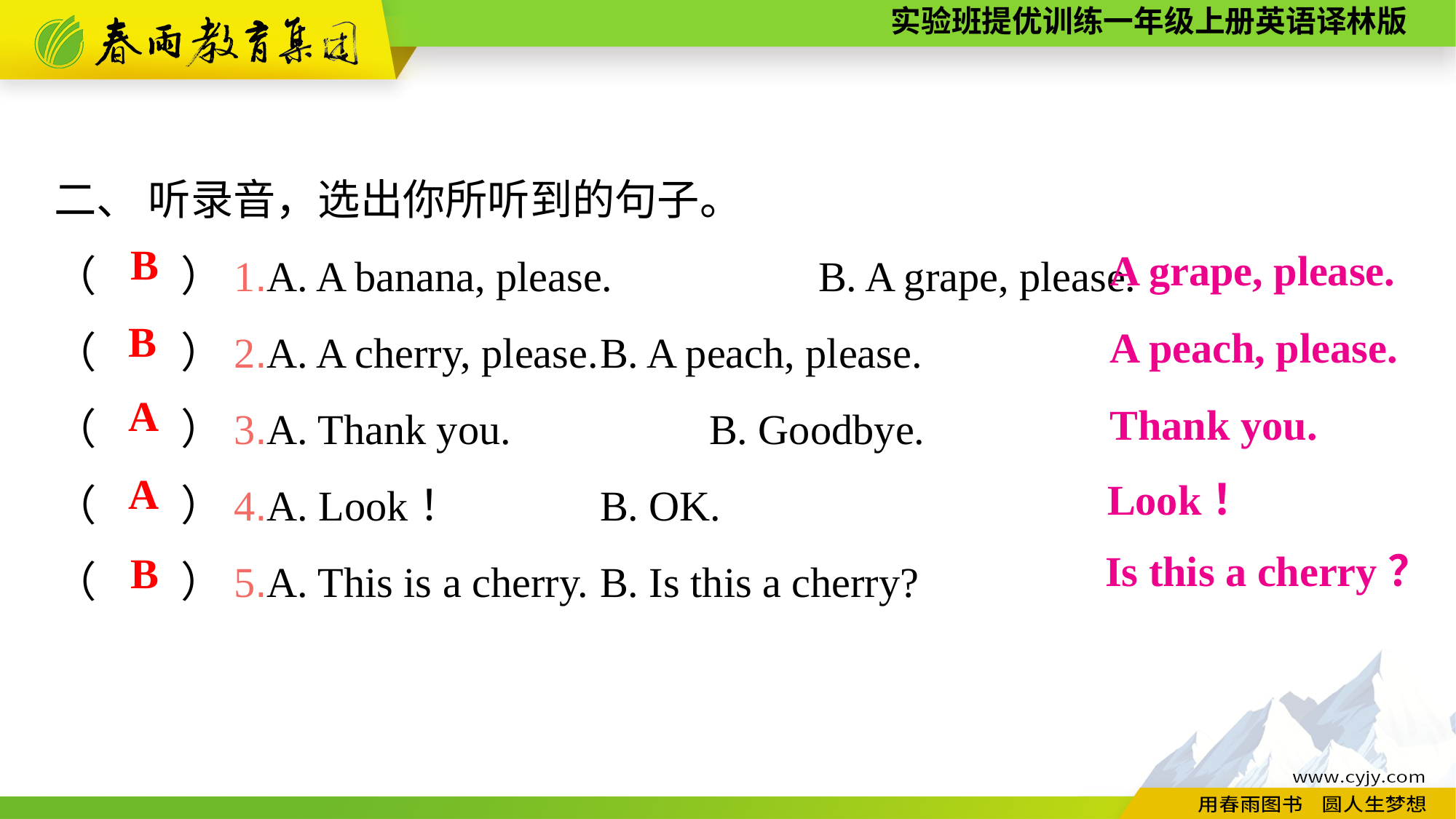

二、 听录音，选出你所听到的句子。
（　　）1.A. A banana, please.　　　	B. A grape, please.
（　　）2.A. A cherry, please.	B. A peach, please.
（　　）3.A. Thank you.		B. Goodbye.
（　　）4.A. Look！		B. OK.
（　　）5.A. This is a cherry.	B. Is this a cherry?
B
A grape, please.
B
A peach, please.
A
Thank you.
A
Look！
Is this a cherry？
B